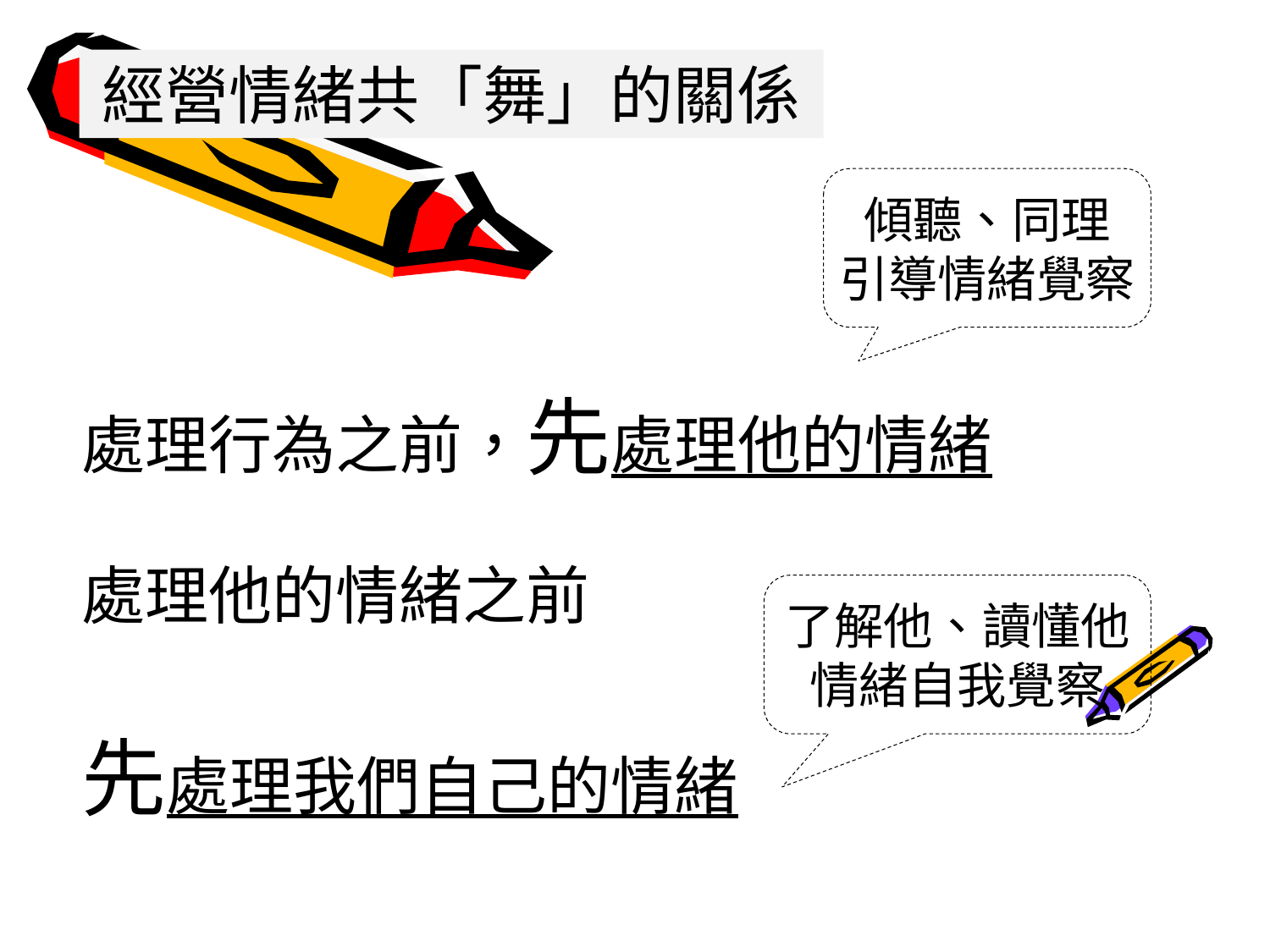

經營情緒共「舞」的關係
傾聽、同理
引導情緒覺察
處理行為之前，先處理他的情緒
處理他的情緒之前
先處理我們自己的情緒
了解他、讀懂他
情緒自我覺察